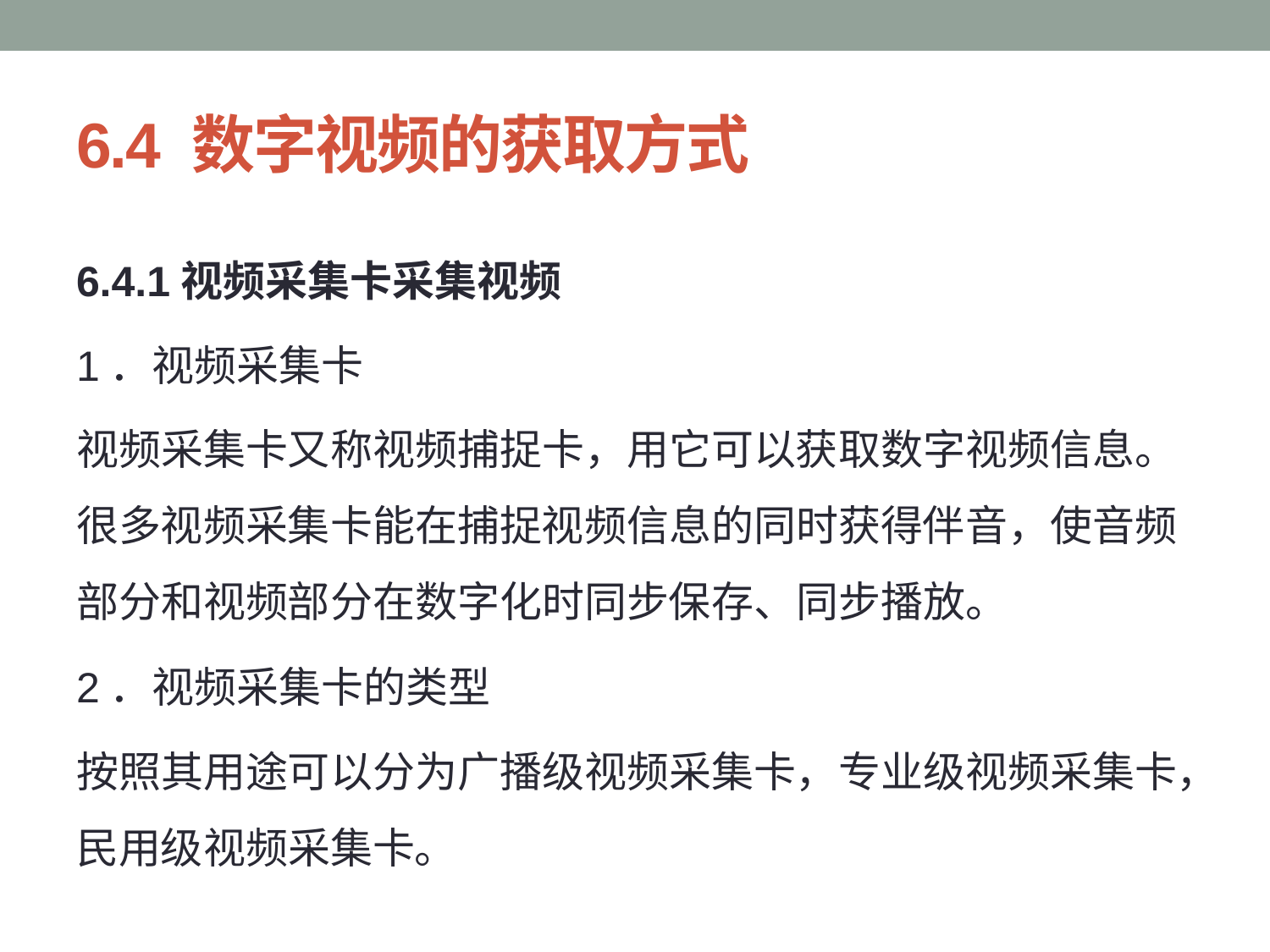

# 6.4 数字视频的获取方式
6.4.1视频采集卡采集视频
1．视频采集卡
视频采集卡又称视频捕捉卡，用它可以获取数字视频信息。很多视频采集卡能在捕捉视频信息的同时获得伴音，使音频部分和视频部分在数字化时同步保存、同步播放。
2．视频采集卡的类型
按照其用途可以分为广播级视频采集卡，专业级视频采集卡，民用级视频采集卡。